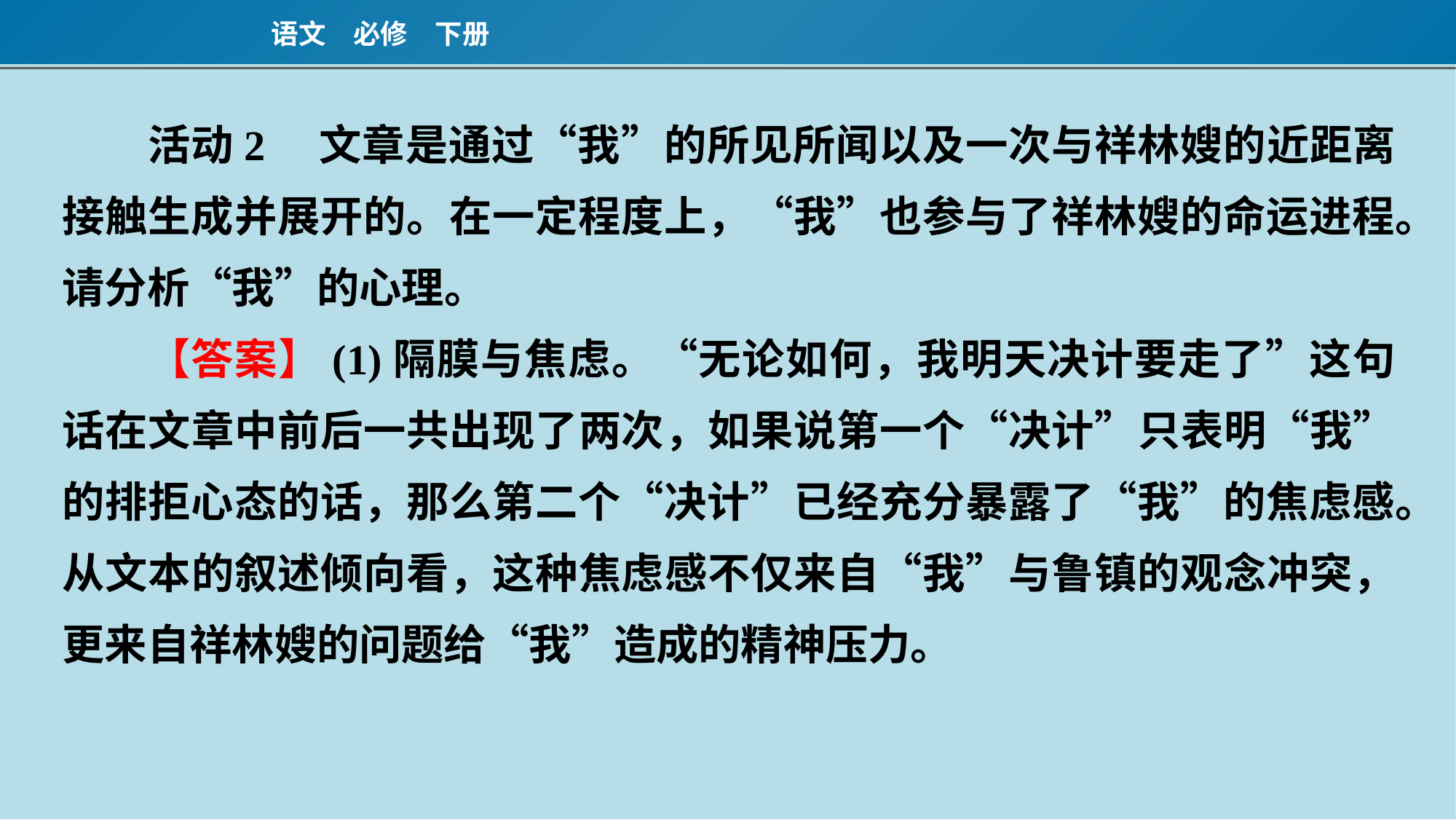

活动2　文章是通过“我”的所见所闻以及一次与祥林嫂的近距离接触生成并展开的。在一定程度上，“我”也参与了祥林嫂的命运进程。请分析“我”的心理。
【答案】(1)隔膜与焦虑。“无论如何，我明天决计要走了”这句话在文章中前后一共出现了两次，如果说第一个“决计”只表明“我”的排拒心态的话，那么第二个“决计”已经充分暴露了“我”的焦虑感。从文本的叙述倾向看，这种焦虑感不仅来自“我”与鲁镇的观念冲突，更来自祥林嫂的问题给“我”造成的精神压力。